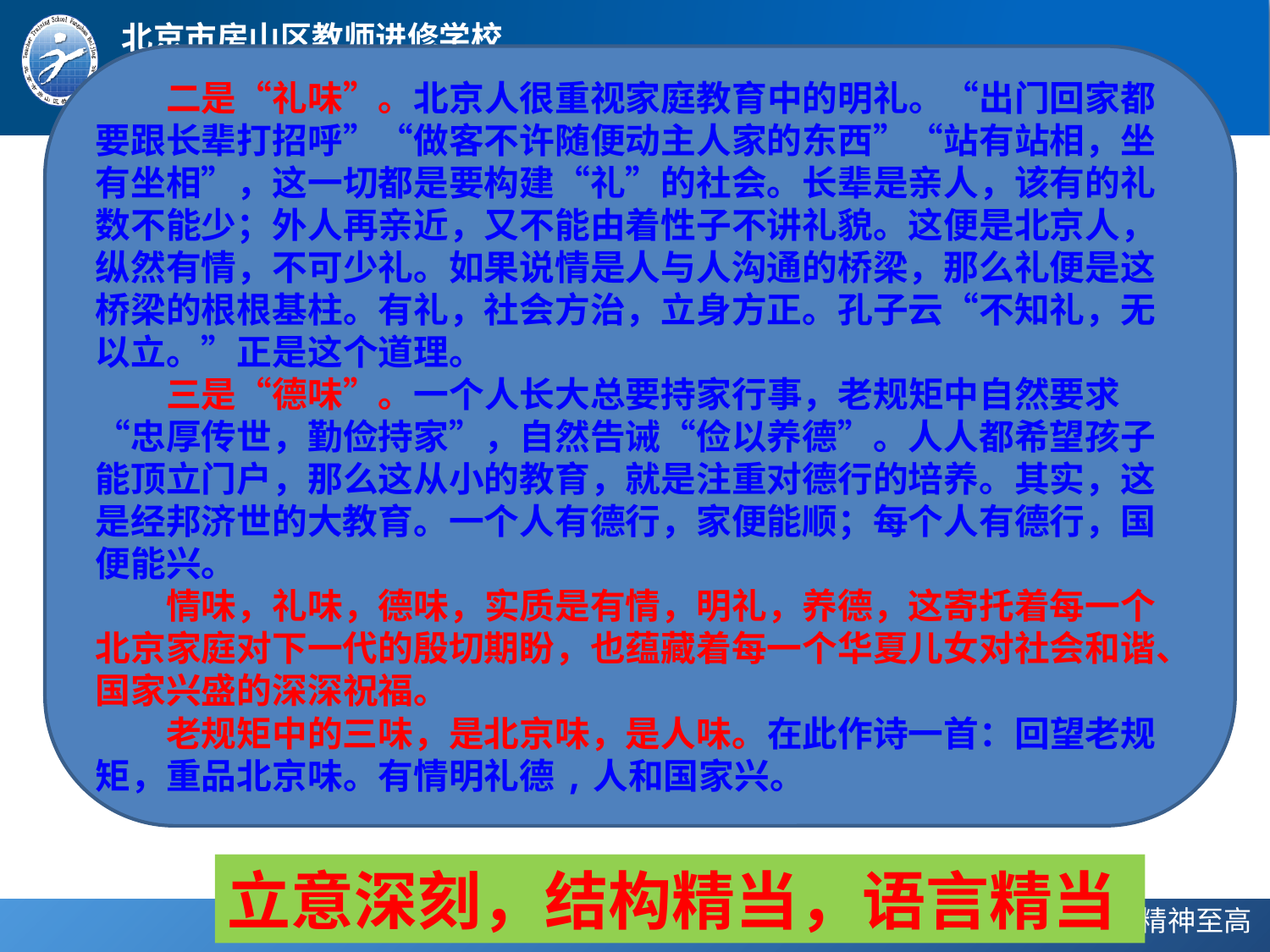

二是“礼味”。北京人很重视家庭教育中的明礼。“出门回家都要跟长辈打招呼”“做客不许随便动主人家的东西”“站有站相，坐有坐相”，这一切都是要构建“礼”的社会。长辈是亲人，该有的礼数不能少；外人再亲近，又不能由着性子不讲礼貌。这便是北京人，纵然有情，不可少礼。如果说情是人与人沟通的桥梁，那么礼便是这桥梁的根根基柱。有礼，社会方治，立身方正。孔子云“不知礼，无以立。”正是这个道理。
　　三是“德味”。一个人长大总要持家行事，老规矩中自然要求“忠厚传世，勤俭持家”，自然告诫“俭以养德”。人人都希望孩子能顶立门户，那么这从小的教育，就是注重对德行的培养。其实，这是经邦济世的大教育。一个人有德行，家便能顺；每个人有德行，国便能兴。
　　情味，礼味，德味，实质是有情，明礼，养德，这寄托着每一个北京家庭对下一代的殷切期盼，也蕴藏着每一个华夏儿女对社会和谐、国家兴盛的深深祝福。
　　老规矩中的三味，是北京味，是人味。在此作诗一首：回望老规矩，重品北京味。有情明礼德,人和国家兴。
立意深刻，结构精当，语言精当